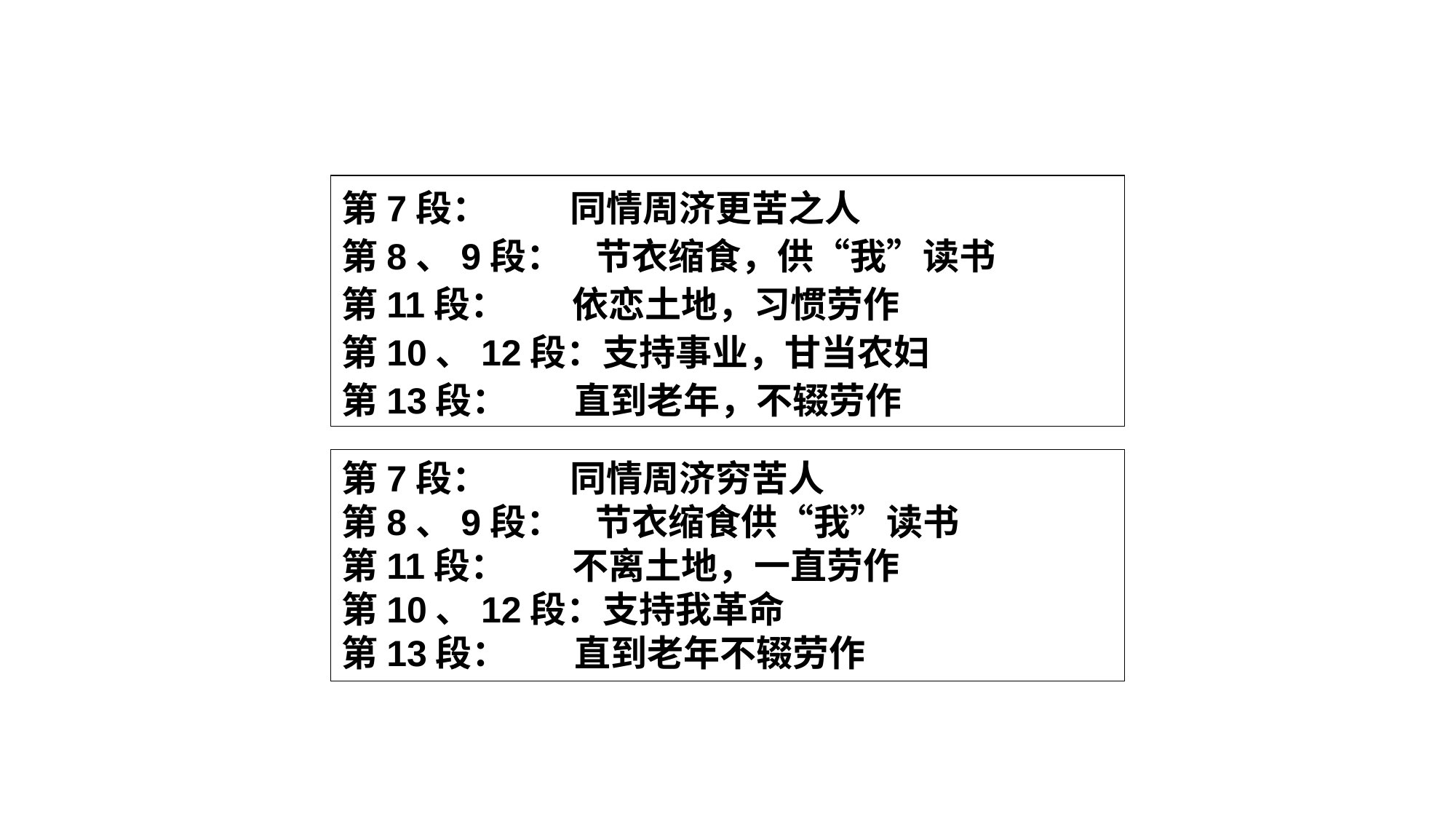

第7段：          同情周济更苦之人
第8、9段：    节衣缩食，供“我”读书
第11段：        依恋土地，习惯劳作
第10、12段：支持事业，甘当农妇
第13段：        直到老年，不辍劳作
第7段：          同情周济穷苦人
第8、9段：    节衣缩食供“我”读书
第11段：        不离土地，一直劳作
第10、12段：支持我革命
第13段：        直到老年不辍劳作